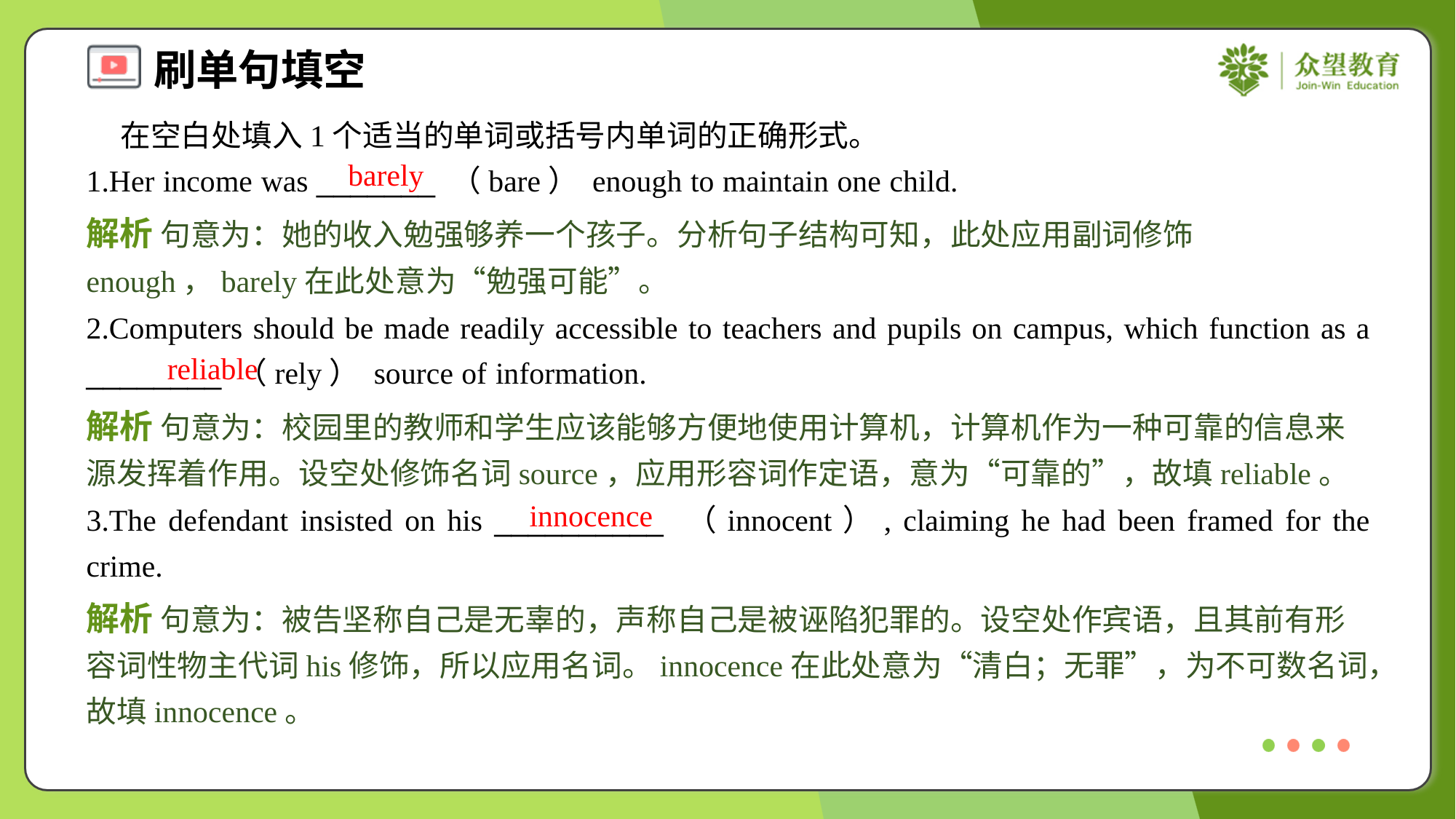

在空白处填入1个适当的单词或括号内单词的正确形式。
1.Her income was _______ （bare） enough to maintain one child.
barely
解析 句意为：她的收入勉强够养一个孩子。分析句子结构可知，此处应用副词修饰enough，barely在此处意为“勉强可能”。
2.Computers should be made readily accessible to teachers and pupils on campus, which function as a ________ （rely） source of information.
reliable
解析 句意为：校园里的教师和学生应该能够方便地使用计算机，计算机作为一种可靠的信息来源发挥着作用。设空处修饰名词source，应用形容词作定语，意为“可靠的”，故填reliable。
innocence
3.The defendant insisted on his __________ （innocent）, claiming he had been framed for the crime.
解析 句意为：被告坚称自己是无辜的，声称自己是被诬陷犯罪的。设空处作宾语，且其前有形容词性物主代词his修饰，所以应用名词。innocence在此处意为“清白；无罪”，为不可数名词，故填innocence。